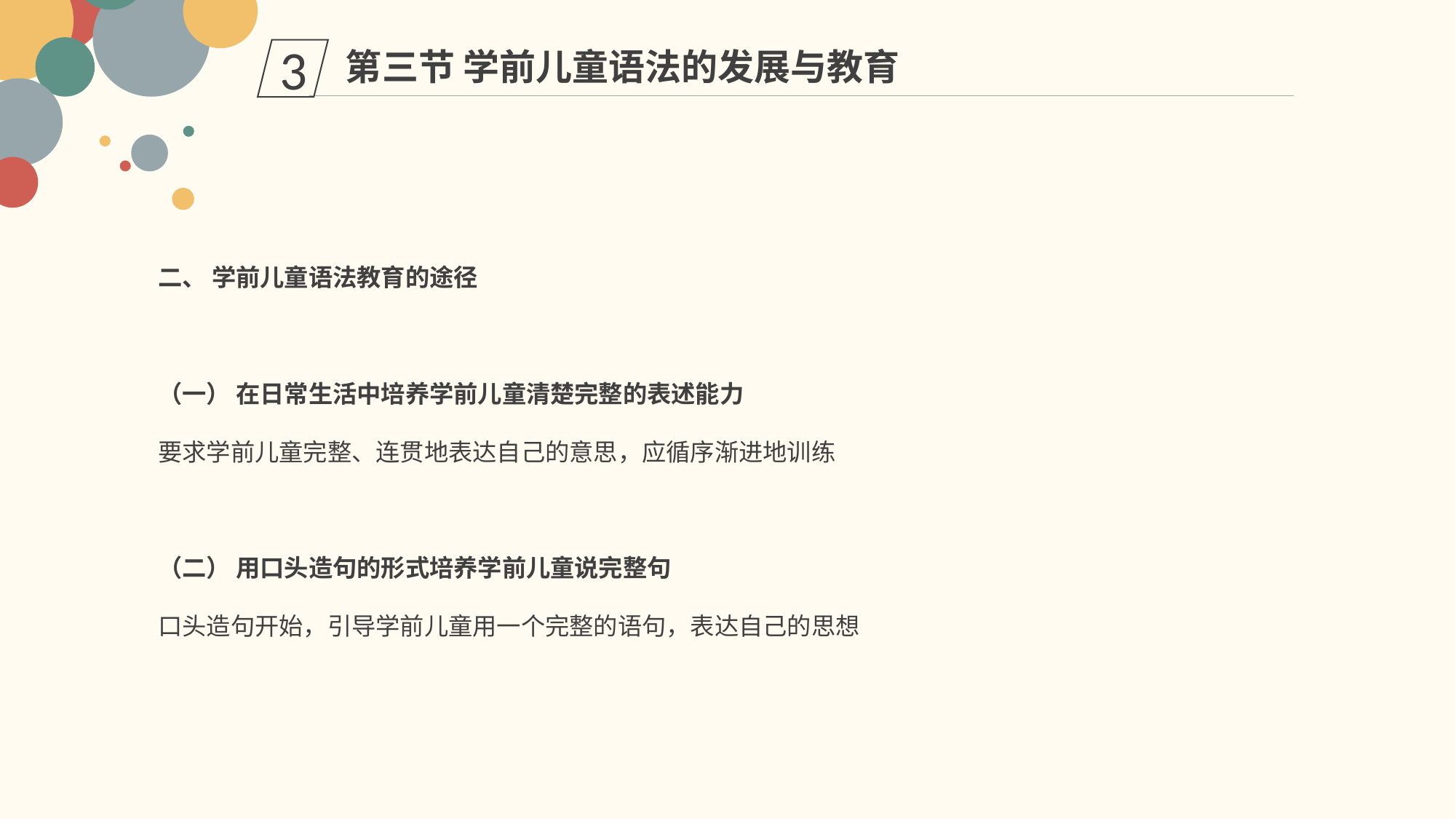

第三节 学前儿童语法的发展与教育
3
二、 学前儿童语法教育的途径

（一） 在日常生活中培养学前儿童清楚完整的表述能力
要求学前儿童完整、连贯地表达自己的意思，应循序渐进地训练

（二） 用口头造句的形式培养学前儿童说完整句
口头造句开始，引导学前儿童用一个完整的语句，表达自己的思想